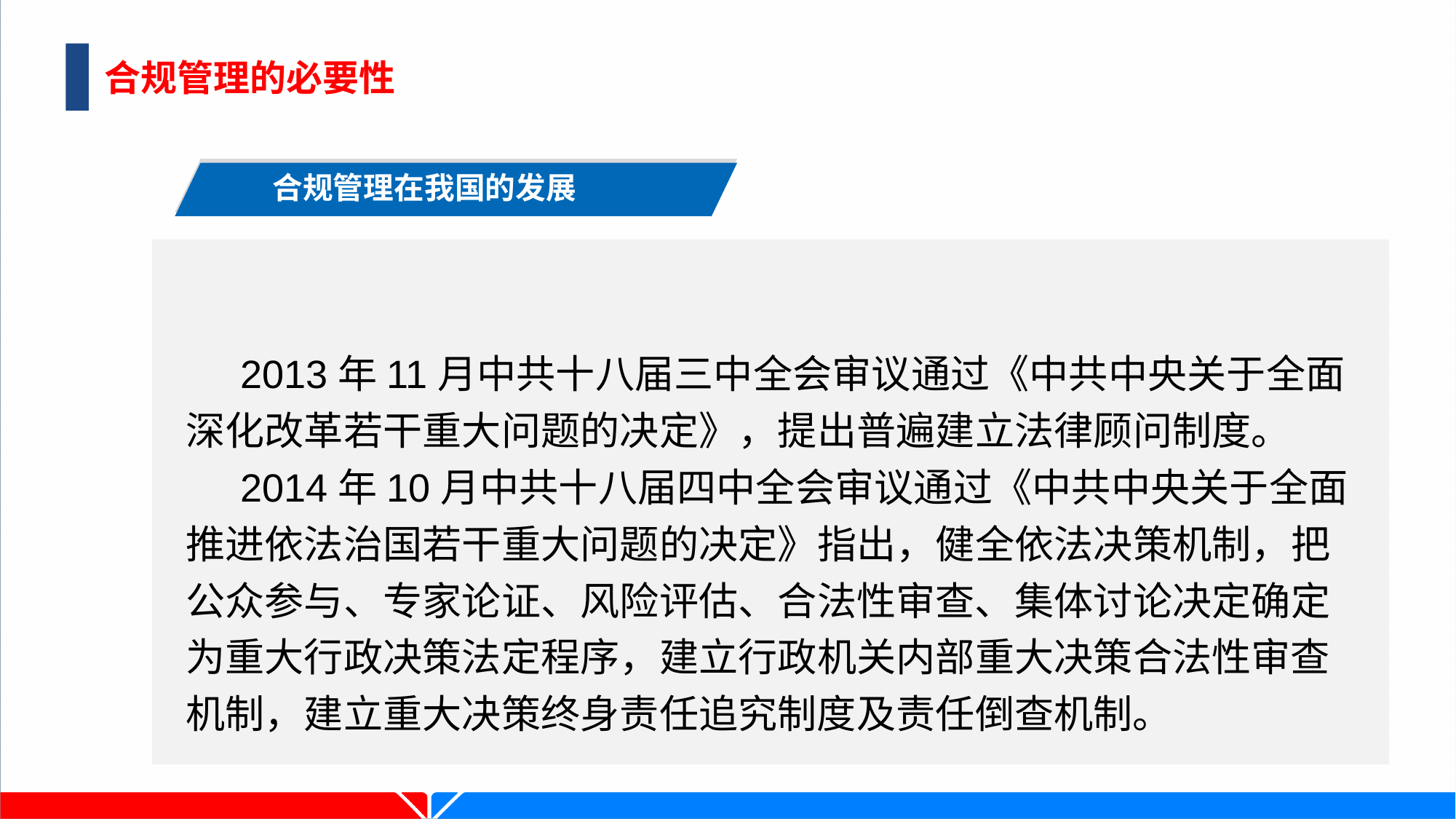

合规管理的必要性

合规管理在我国的发展

2013年11月中共十八届三中全会审议通过《中共中央关于全面深化改革若干重大问题的决定》，提出普遍建立法律顾问制度。
2014年10月中共十八届四中全会审议通过《中共中央关于全面推进依法治国若干重大问题的决定》指出，健全依法决策机制，把公众参与、专家论证、风险评估、合法性审查、集体讨论决定确定为重大行政决策法定程序，建立行政机关内部重大决策合法性审查机制，建立重大决策终身责任追究制度及责任倒查机制。